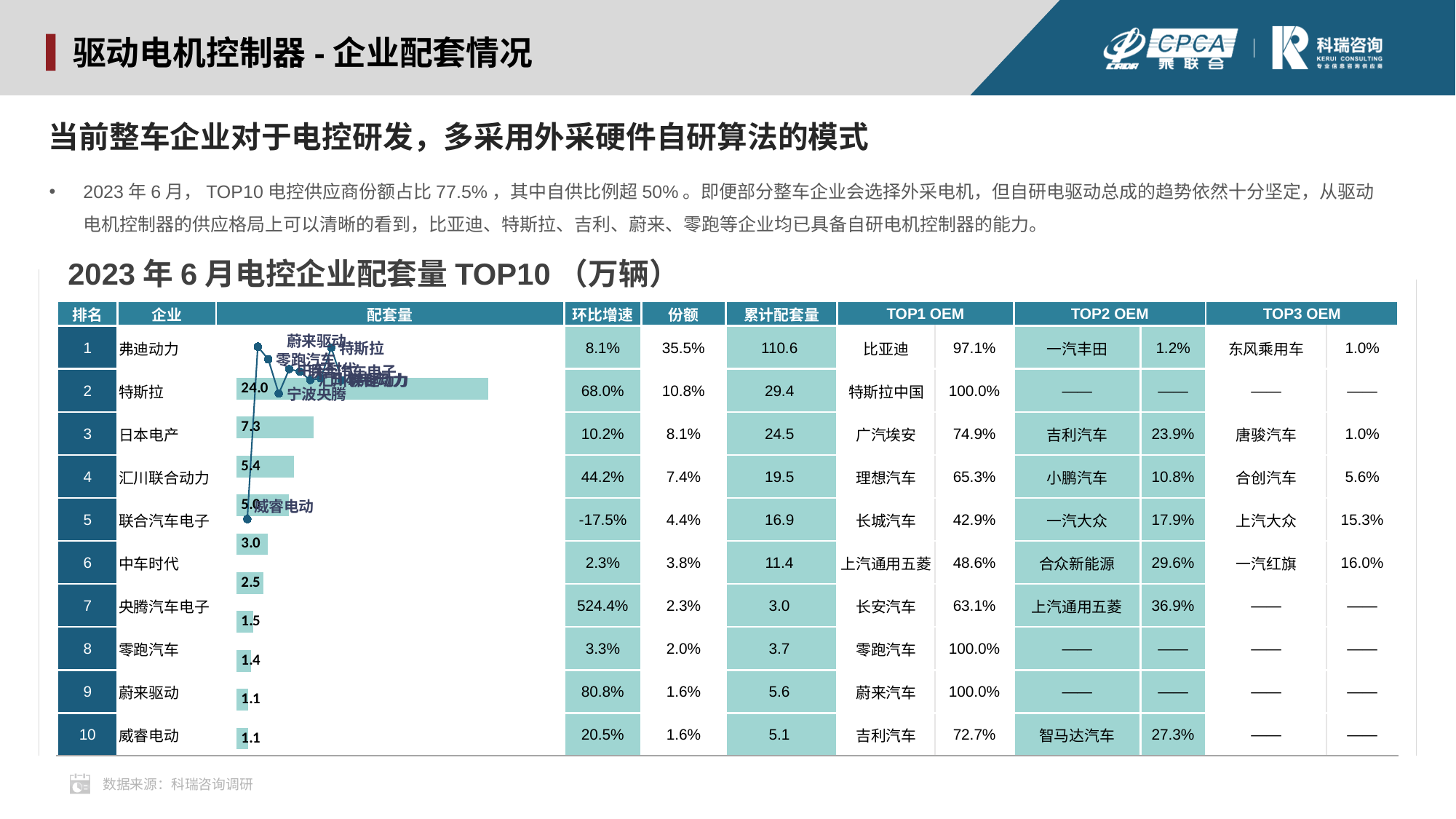

驱动电机控制器-企业配套情况
当前整车企业对于电控研发，多采用外采硬件自研算法的模式
2023年6月，TOP10电控供应商份额占比77.5%，其中自供比例超50%。即便部分整车企业会选择外采电机，但自研电驱动总成的趋势依然十分坚定，从驱动电机控制器的供应格局上可以清晰的看到，比亚迪、特斯拉、吉利、蔚来、零跑等企业均已具备自研电机控制器的能力。
2023年6月电控企业配套量TOP10（万辆）

### Chart

| Category | 2023 | YoY |
|---|---|---|
| 弗迪动力 | 23.958 | 10.0 |
| 特斯拉 | 7.3029 | 9.0 |
| 日本电产 | 5.4448 | 8.0 |
| 汇川联合动力 | 4.978 | 7.0 |
| 联合汽车电子 | 2.9539 | 6.0 |
| 中车时代 | 2.5442 | 5.0 |
| 宁波央腾 | 1.5435 | 4.0 |
| 零跑汽车 | 1.3649 | 3.0 |
| 蔚来驱动 | 1.1016 | 2.0 |
| 威睿电动 | 1.0809 | 1.0 |
| 排名 | 企业 | 配套量 | 环比增速 | 份额 | 累计配套量 | TOP1 OEM |  | TOP2 OEM |  | TOP3 OEM |  |
| --- | --- | --- | --- | --- | --- | --- | --- | --- | --- | --- | --- |
| 1 | 弗迪动力 |  | 8.1% | 35.5% | 110.6 | 比亚迪 | 97.1% | 一汽丰田 | 1.2% | 东风乘用车 | 1.0% |
| 2 | 特斯拉 |  | 68.0% | 10.8% | 29.4 | 特斯拉中国 | 100.0% | —— | —— | —— | —— |
| 3 | 日本电产 |  | 10.2% | 8.1% | 24.5 | 广汽埃安 | 74.9% | 吉利汽车 | 23.9% | 唐骏汽车 | 1.0% |
| 4 | 汇川联合动力 |  | 44.2% | 7.4% | 19.5 | 理想汽车 | 65.3% | 小鹏汽车 | 10.8% | 合创汽车 | 5.6% |
| 5 | 联合汽车电子 |  | -17.5% | 4.4% | 16.9 | 长城汽车 | 42.9% | 一汽大众 | 17.9% | 上汽大众 | 15.3% |
| 6 | 中车时代 |  | 2.3% | 3.8% | 11.4 | 上汽通用五菱 | 48.6% | 合众新能源 | 29.6% | 一汽红旗 | 16.0% |
| 7 | 央腾汽车电子 |  | 524.4% | 2.3% | 3.0 | 长安汽车 | 63.1% | 上汽通用五菱 | 36.9% | —— | —— |
| 8 | 零跑汽车 |  | 3.3% | 2.0% | 3.7 | 零跑汽车 | 100.0% | —— | —— | —— | —— |
| 9 | 蔚来驱动 |  | 80.8% | 1.6% | 5.6 | 蔚来汽车 | 100.0% | —— | —— | —— | —— |
| 10 | 威睿电动 |  | 20.5% | 1.6% | 5.1 | 吉利汽车 | 72.7% | 智马达汽车 | 27.3% | —— | —— |
数据来源：科瑞咨询调研